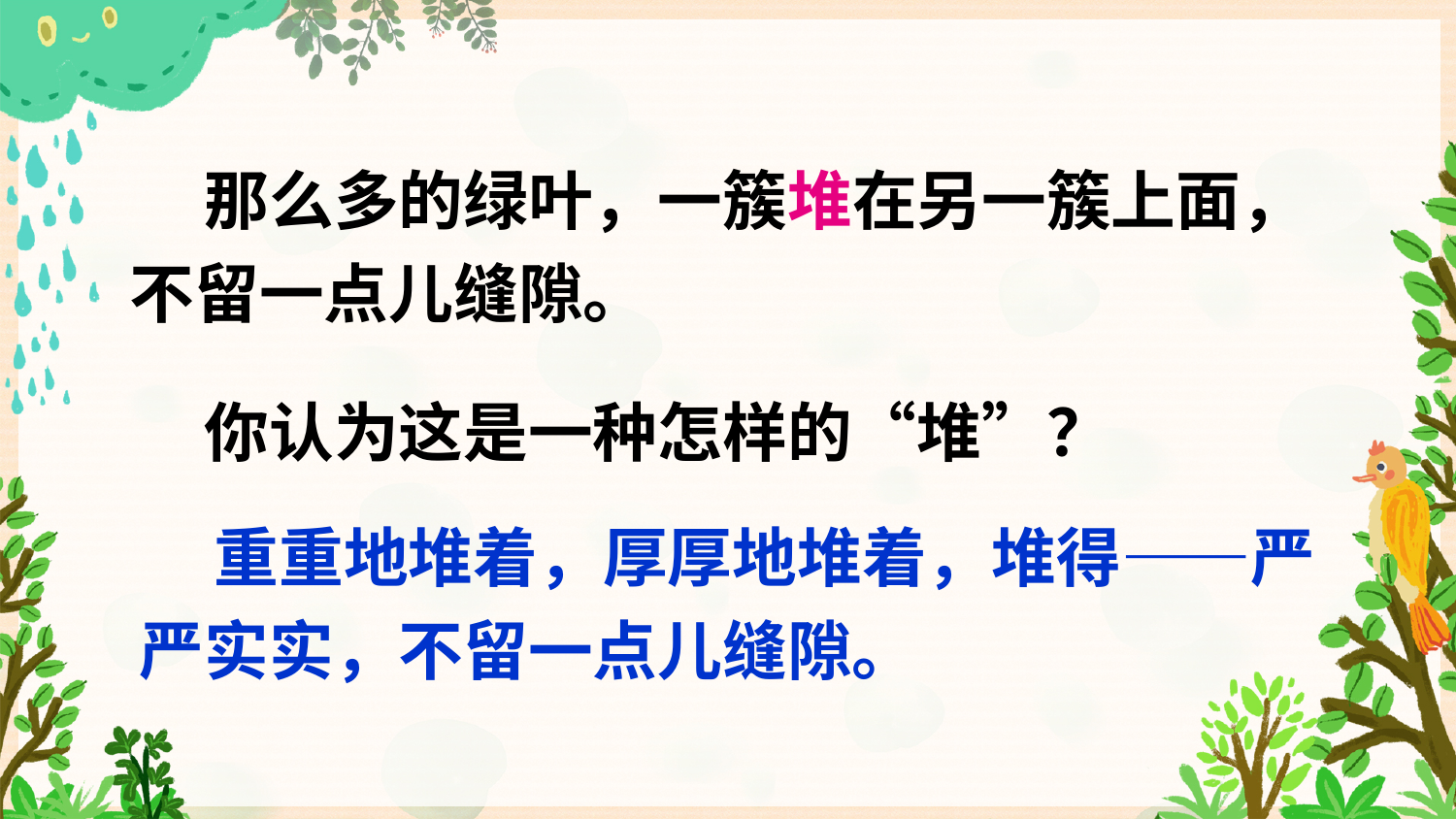

那么多的绿叶，一簇堆在另一簇上面，不留一点儿缝隙。
    你认为这是一种怎样的“堆”？
    重重地堆着，厚厚地堆着，堆得——严严实实，不留一点儿缝隙。